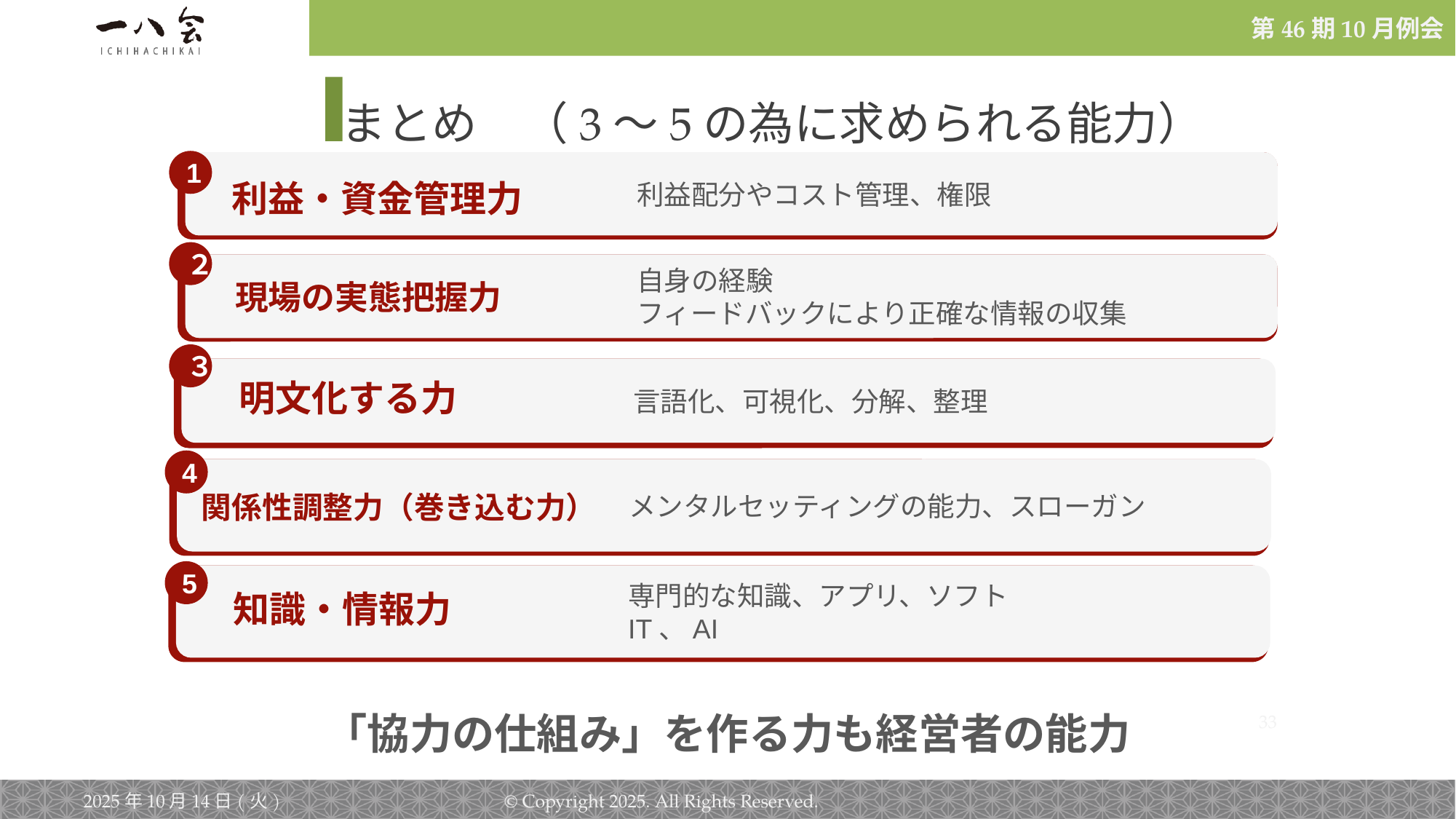

まとめ　（3～5の為に求められる能力）

1

利益配分やコスト管理、権限
利益・資金管理力
２

自身の経験
フィードバックにより正確な情報の収集
現場の実態把握力
３

言語化、可視化、分解、整理
明文化する力
4

メンタルセッティングの能力、スローガン
関係性調整力（巻き込む力）
5
専門的な知識、アプリ、ソフト
IT、AI

知識・情報力
33
「協力の仕組み」を作る力も経営者の能力
© Copyright 2025. All Rights Reserved.
2025年10月14日(火)